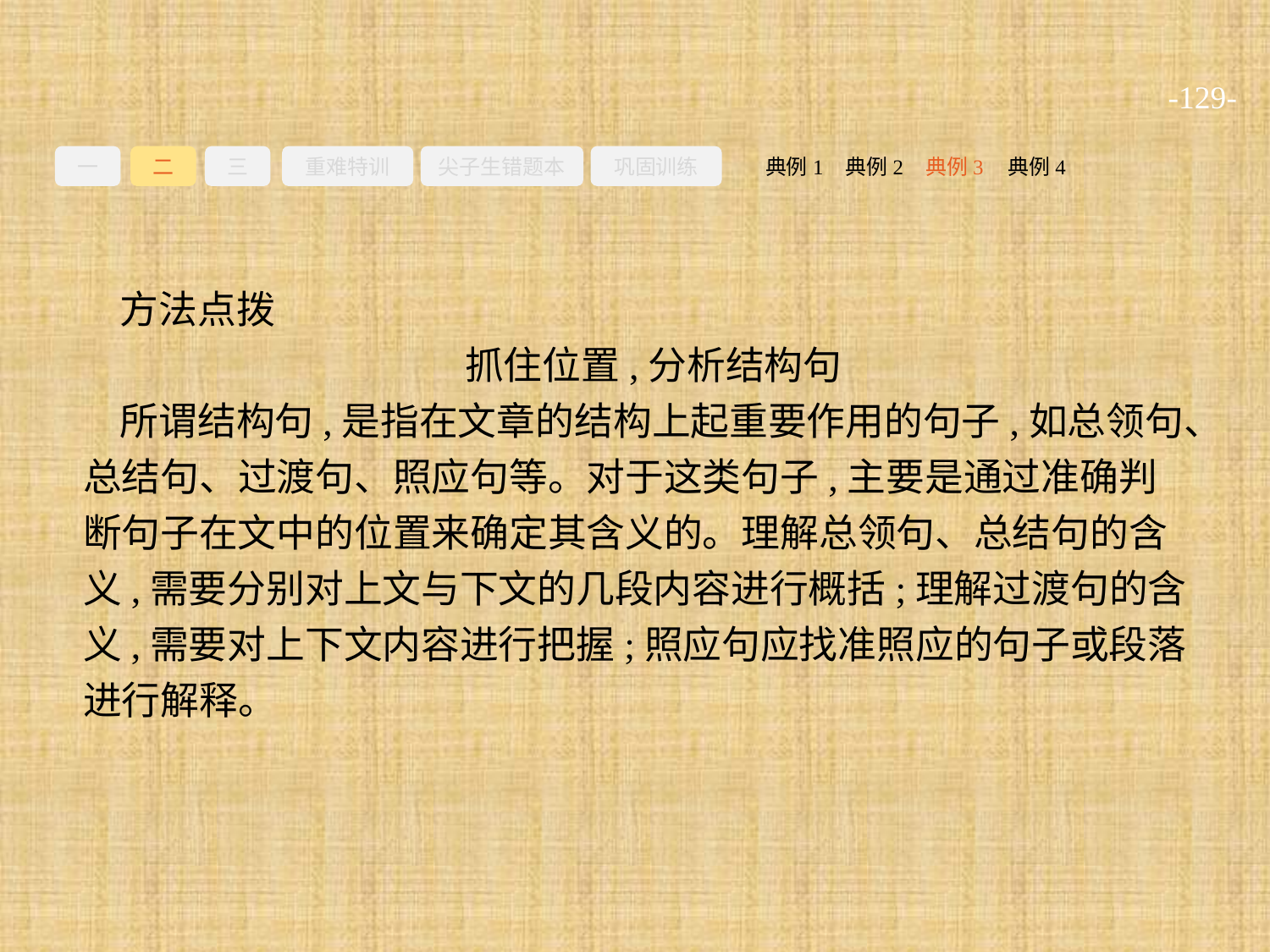

-129-
一
二
三
重难特训
尖子生错题本
巩固训练
典例3
典例2
典例4
典例1
方法点拨
抓住位置,分析结构句
所谓结构句,是指在文章的结构上起重要作用的句子,如总领句、总结句、过渡句、照应句等。对于这类句子,主要是通过准确判断句子在文中的位置来确定其含义的。理解总领句、总结句的含义,需要分别对上文与下文的几段内容进行概括;理解过渡句的含义,需要对上下文内容进行把握;照应句应找准照应的句子或段落进行解释。